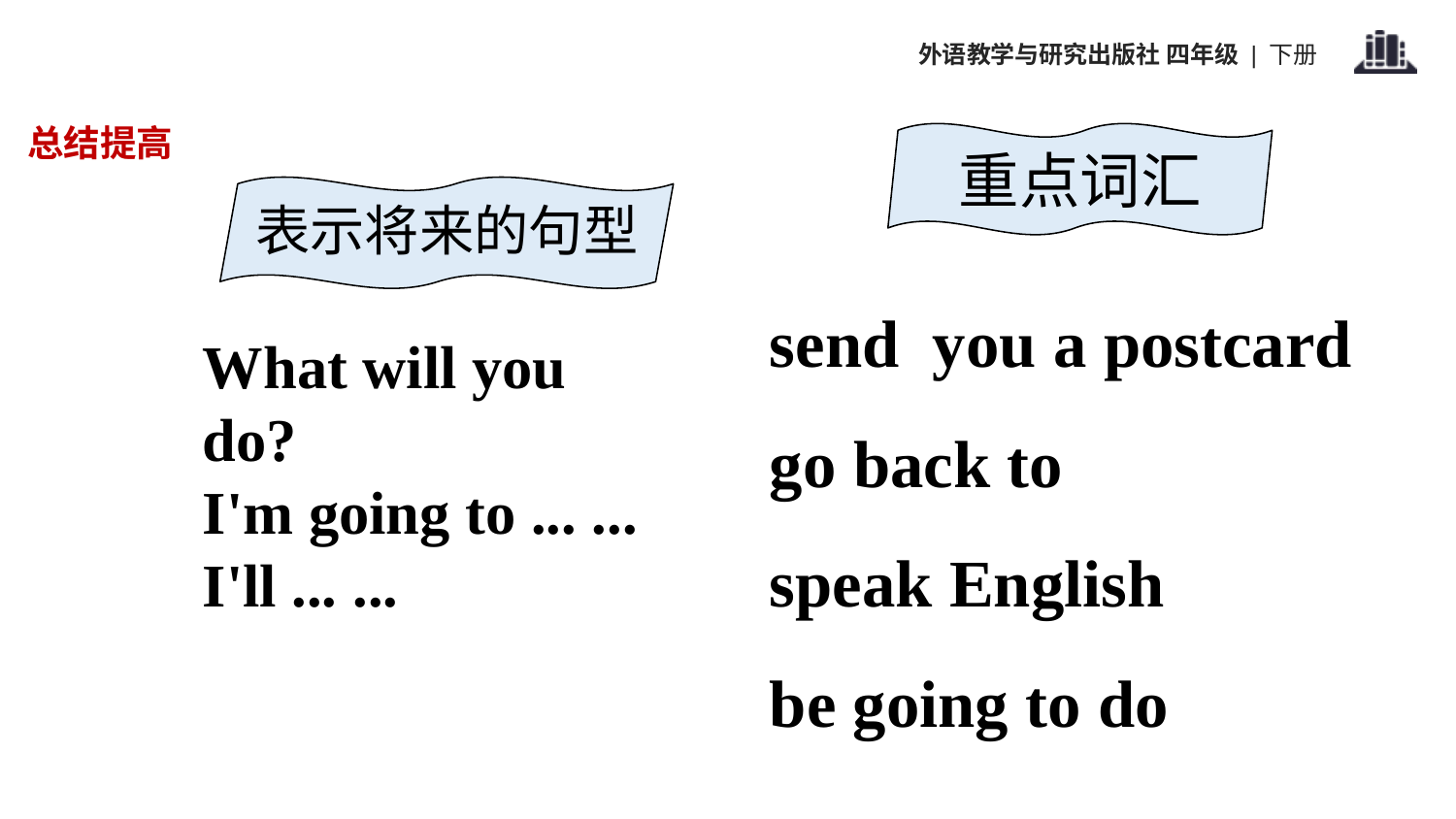

总结提高
重点词汇
表示将来的句型
send  you a postcard
go back to
speak English
be going to do
What will you do?
I'm going to ... ...
I'll ... ...